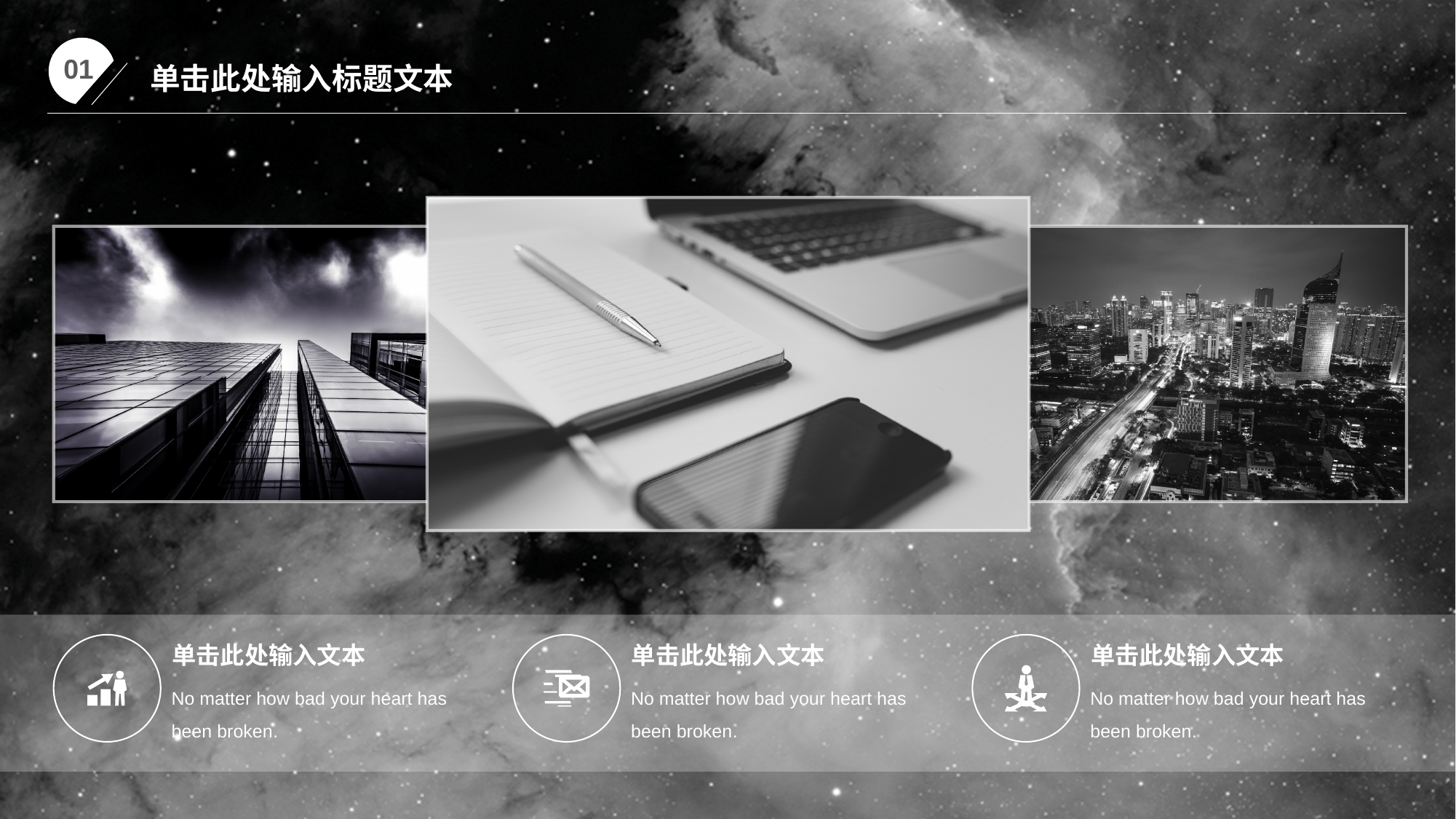

01
单击此处输入标题文本

单击此处输入文本
单击此处输入文本
单击此处输入文本
No matter how bad your heart has been broken.
No matter how bad your heart has been broken.
No matter how bad your heart has been broken.